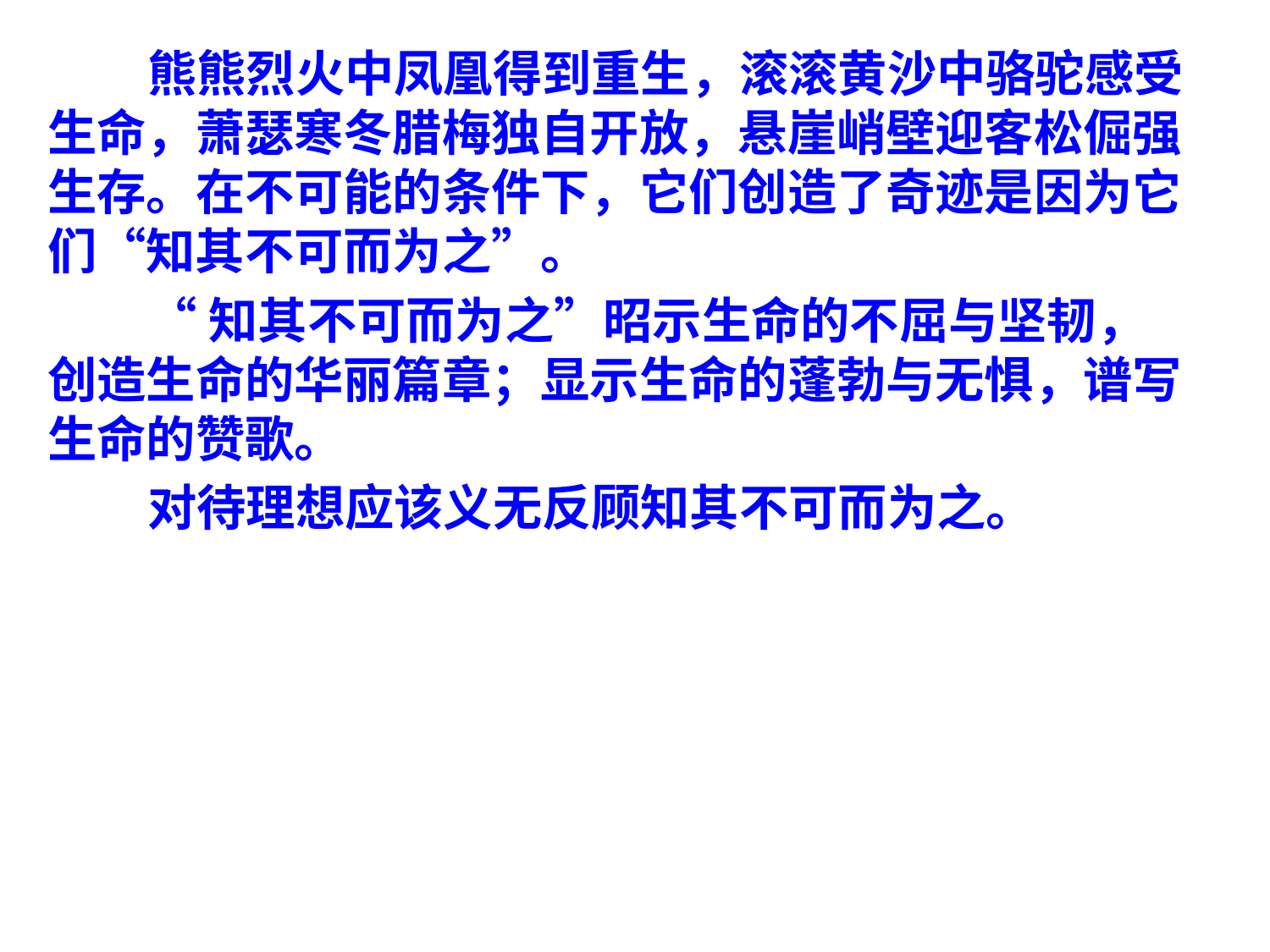

熊熊烈火中凤凰得到重生，滚滚黄沙中骆驼感受生命，萧瑟寒冬腊梅独自开放，悬崖峭壁迎客松倔强生存。在不可能的条件下，它们创造了奇迹是因为它们“知其不可而为之”。
“知其不可而为之”昭示生命的不屈与坚韧，创造生命的华丽篇章；显示生命的蓬勃与无惧，谱写生命的赞歌。
对待理想应该义无反顾知其不可而为之。